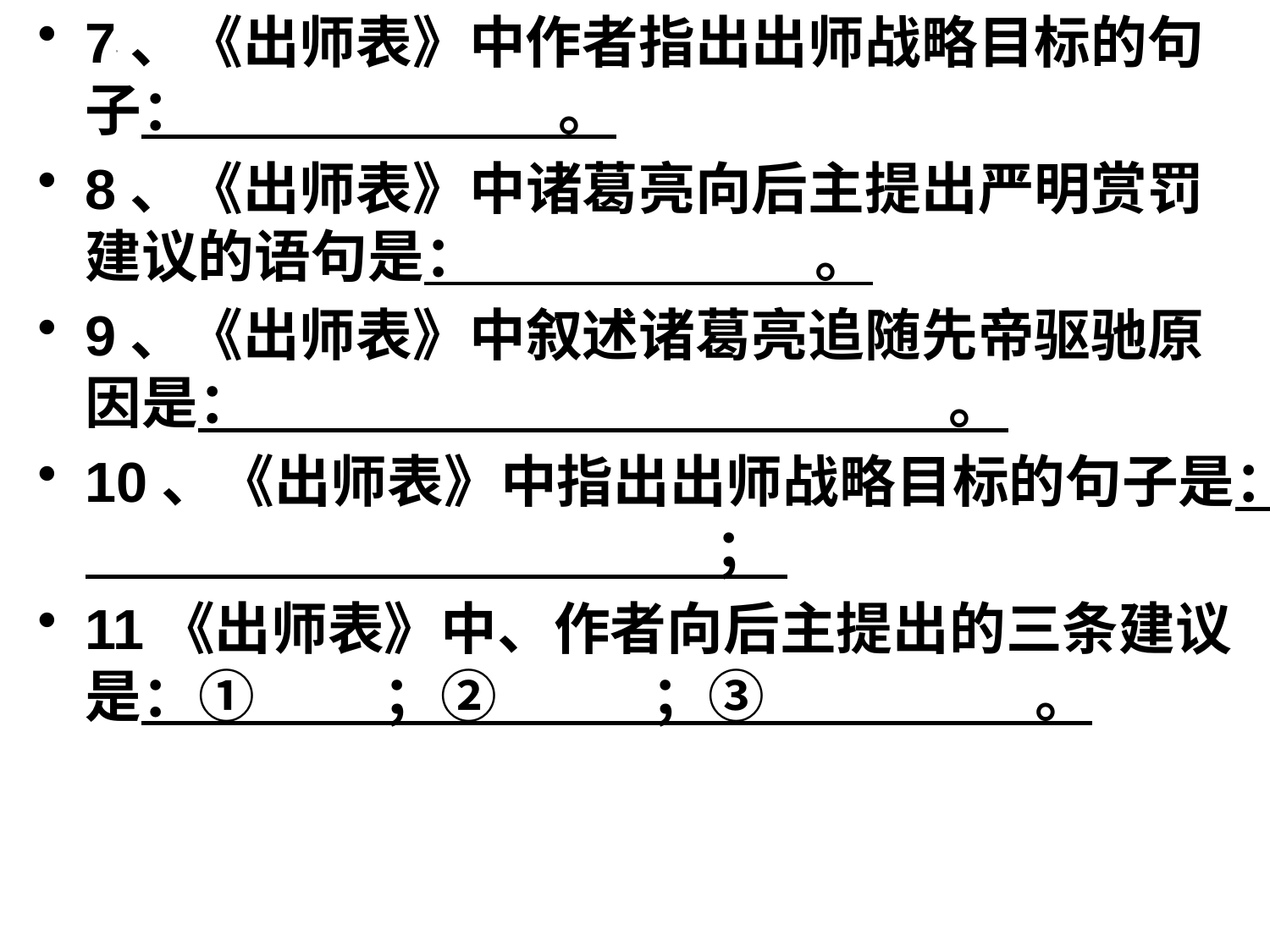

7、《出师表》中作者指出出师战略目标的句子：                            。
8、《出师表》中诸葛亮向后主提出严明赏罚建议的语句是：                          。
9、《出师表》中叙述诸葛亮追随先帝驱驰原因是：                                                      。
10、《出师表》中指出出师战略目标的句子是：                                                 ；
11《出师表》中、作者向后主提出的三条建议是：①          ；②            ；③                     。
#